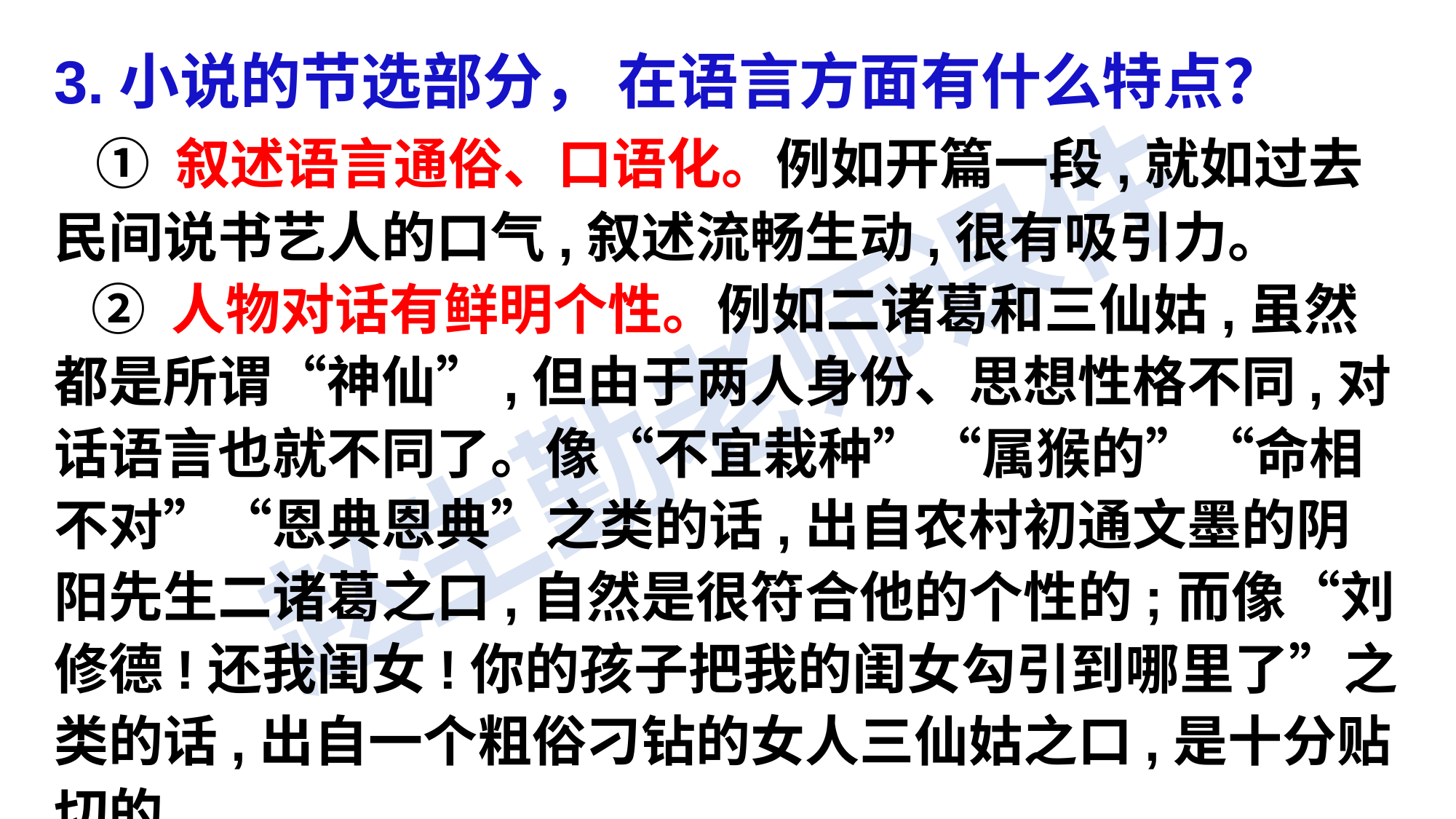

3.小说的节选部分， 在语言方面有什么特点？
   ① 叙述语言通俗、口语化。例如开篇一段,就如过去民间说书艺人的口气,叙述流畅生动,很有吸引力。
   ② 人物对话有鲜明个性。例如二诸葛和三仙姑,虽然都是所谓“神仙”,但由于两人身份、思想性格不同,对话语言也就不同了。像“不宜栽种”“属猴的”“命相不对”“恩典恩典”之类的话,出自农村初通文墨的阴阳先生二诸葛之口,自然是很符合他的个性的;而像“刘修德!还我闺女!你的孩子把我的闺女勾引到哪里了”之类的话,出自一个粗俗刁钻的女人三仙姑之口,是十分贴切的。